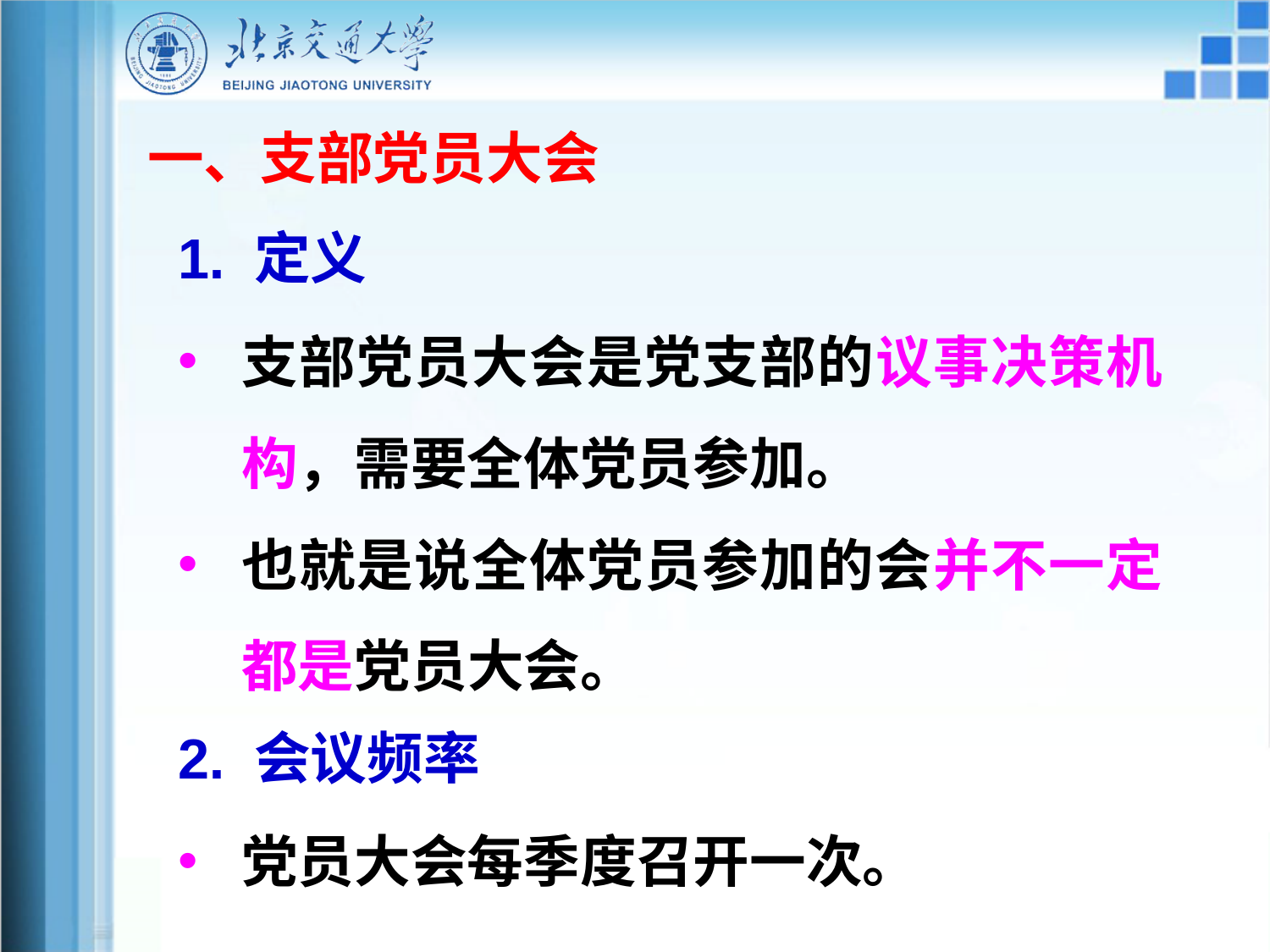

一、支部党员大会
1. 定义
支部党员大会是党支部的议事决策机构，需要全体党员参加。
也就是说全体党员参加的会并不一定都是党员大会。
2. 会议频率
党员大会每季度召开一次。